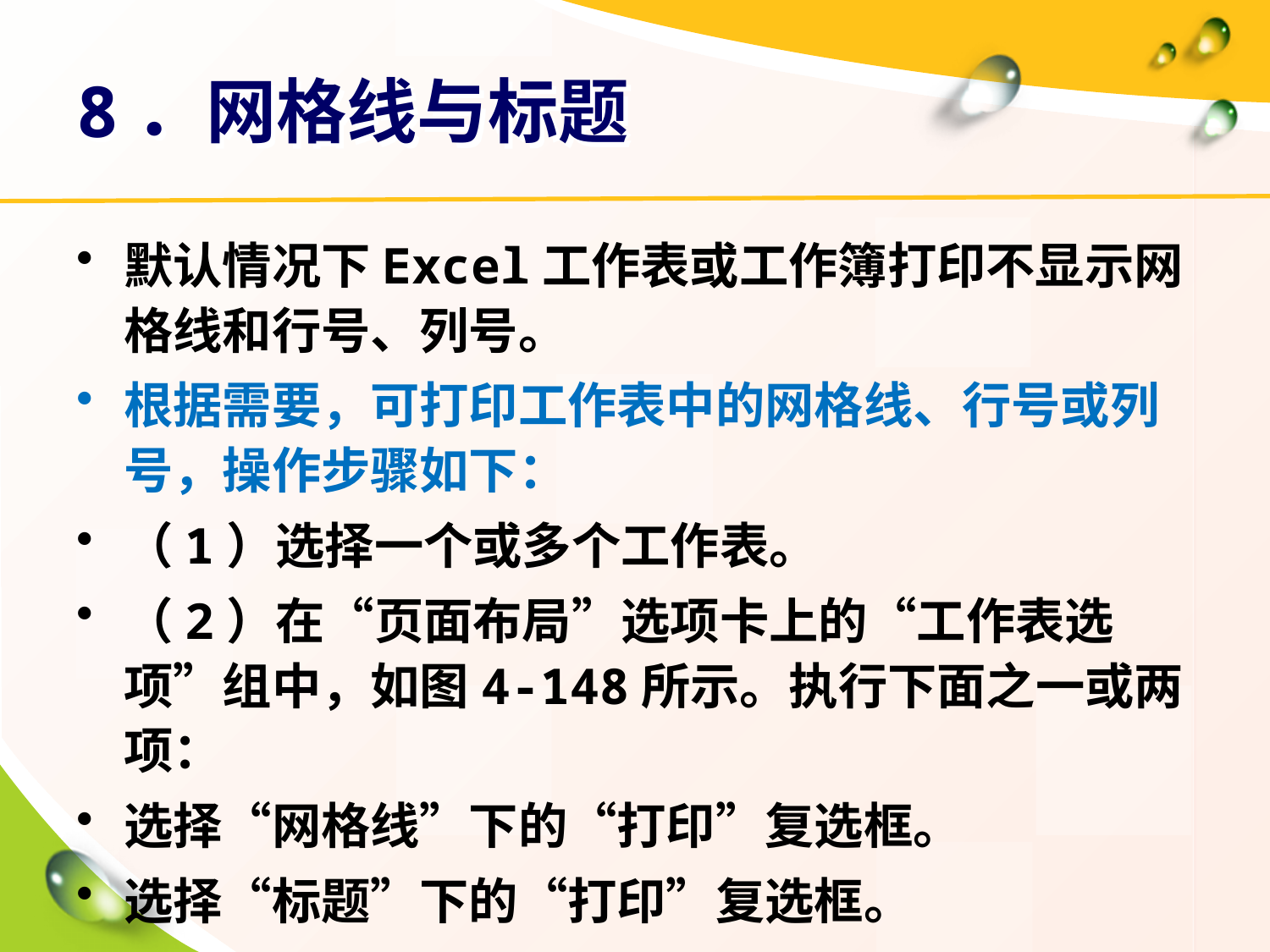

# 8．网格线与标题
默认情况下Excel工作表或工作簿打印不显示网格线和行号、列号。
根据需要，可打印工作表中的网格线、行号或列号，操作步骤如下：
（1）选择一个或多个工作表。
（2）在“页面布局”选项卡上的“工作表选项”组中，如图4-148所示。执行下面之一或两项：
选择“网格线”下的“打印”复选框。
选择“标题”下的“打印”复选框。